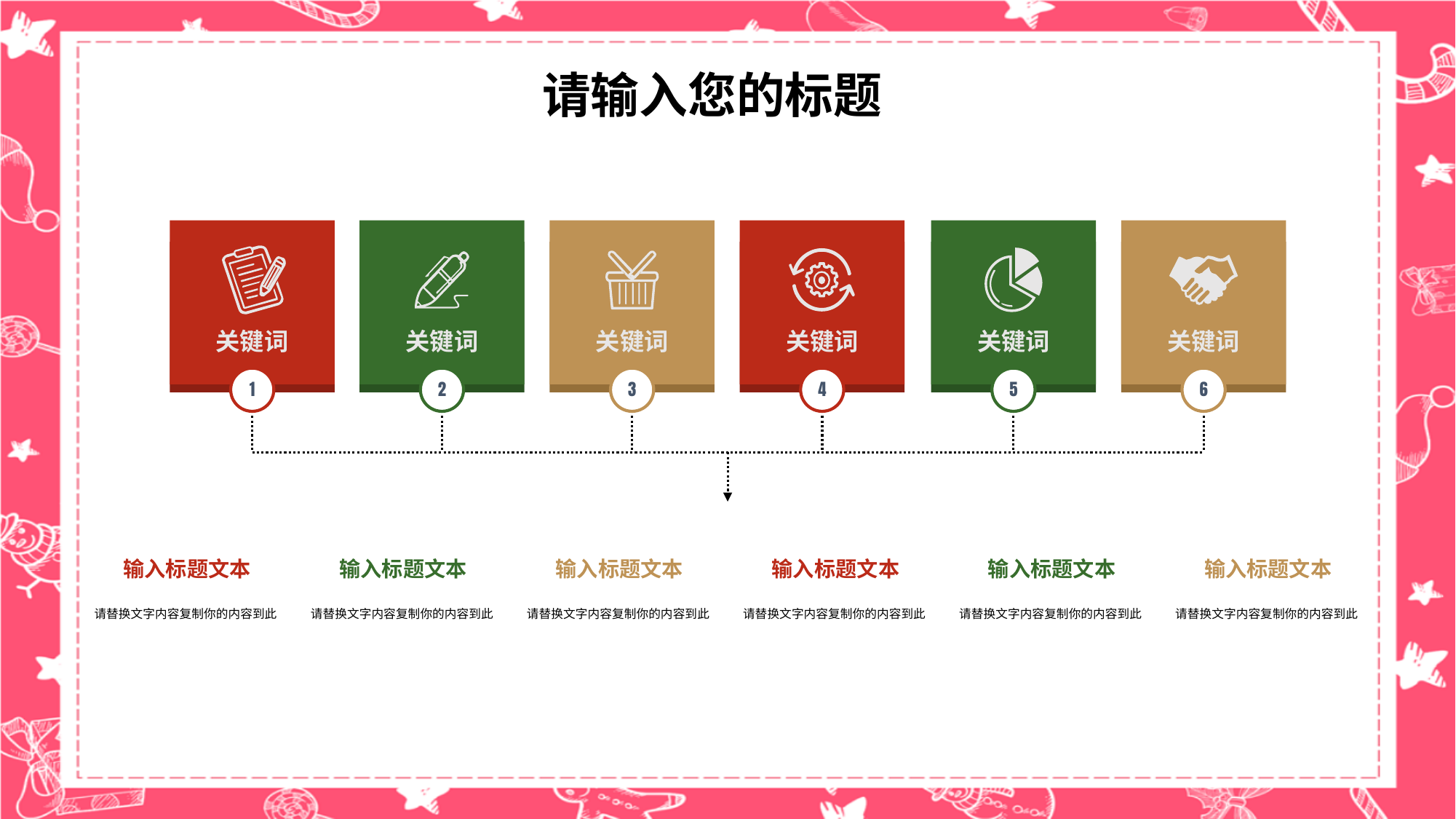

请输入您的标题

关键词
关键词
关键词
关键词
关键词
关键词
1
2
3
4
5
6
输入标题文本
请替换文字内容复制你的内容到此
输入标题文本
请替换文字内容复制你的内容到此
输入标题文本
请替换文字内容复制你的内容到此
输入标题文本
请替换文字内容复制你的内容到此
输入标题文本
请替换文字内容复制你的内容到此
输入标题文本
请替换文字内容复制你的内容到此